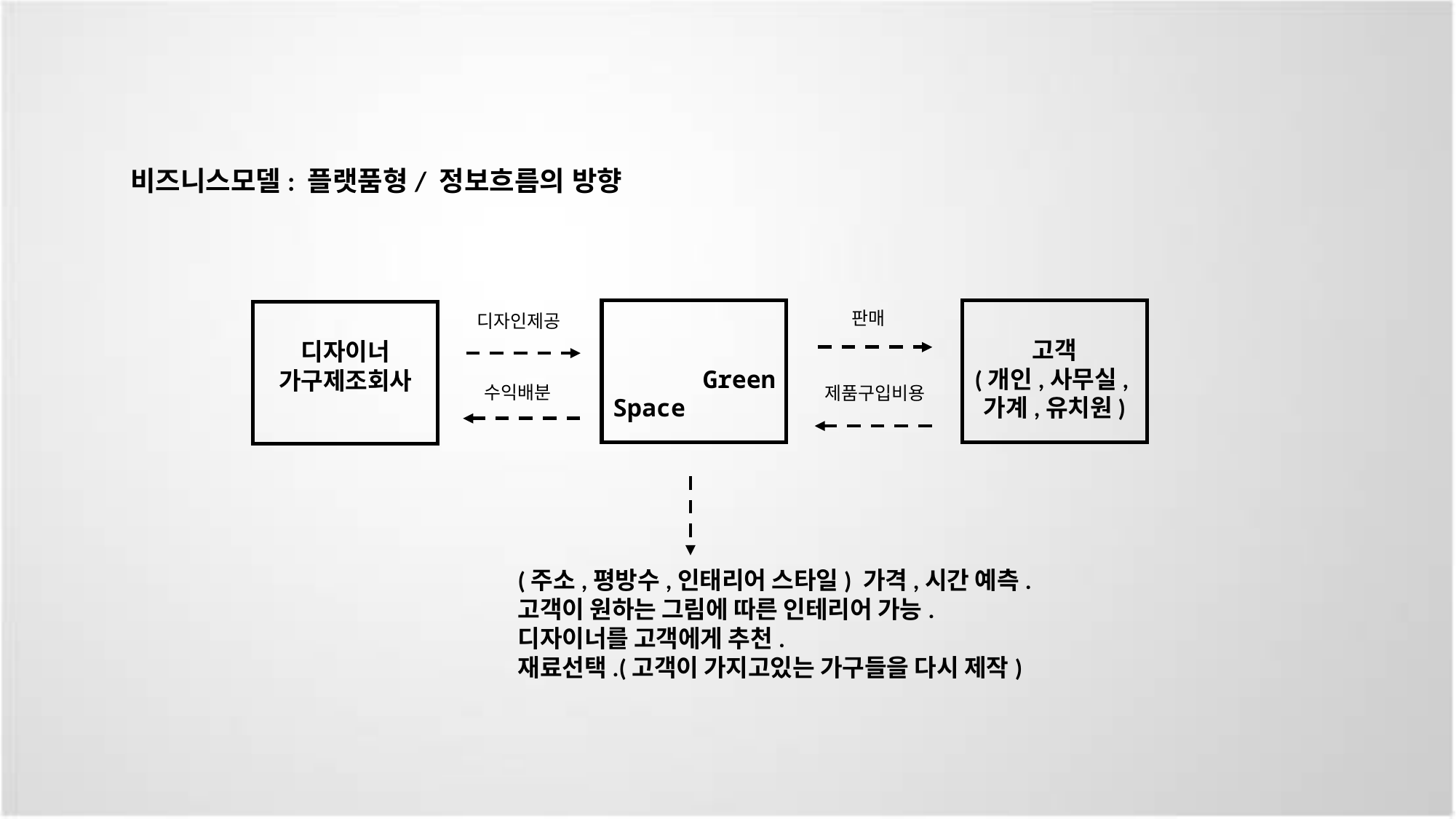

비즈니스모델: 플랫품형/ 정보흐름의 방향

 Green Space

고객
(개인,사무실,가계,유치원)
   판매

디자이너
가구제조회사
디자인제공
수익배분
제품구입비용
(주소,평방수,인태리어 스타일) 가격,시간 예측.
고객이 원하는 그림에 따른 인테리어 가능.
디자이너를 고객에게 추천.
재료선택.(고객이 가지고있는 가구들을 다시 제작)